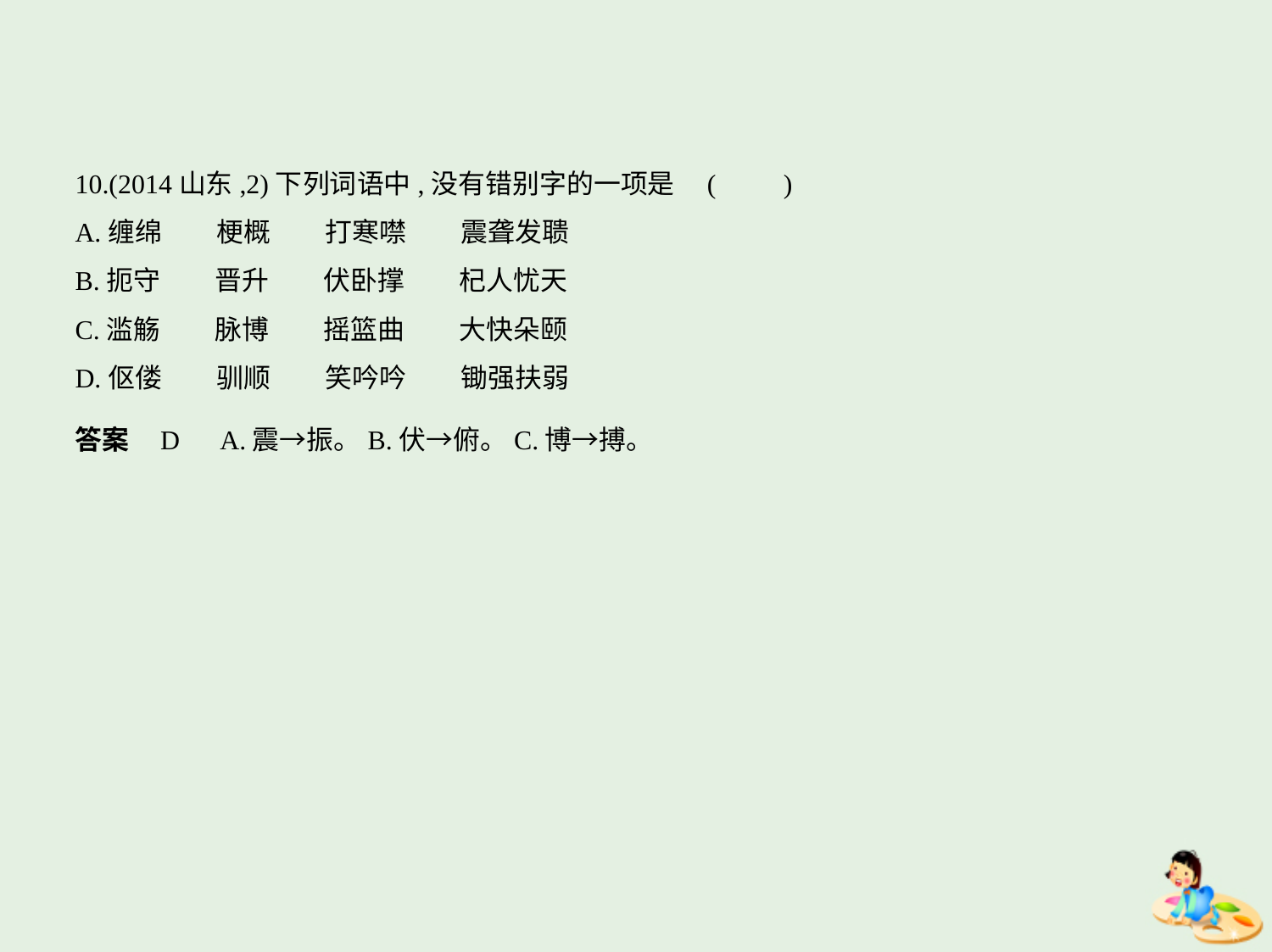

10.(2014山东,2)下列词语中,没有错别字的一项是 (　　)
A.缠绵　　梗概　　打寒噤　　震聋发聩
B.扼守　　晋升　　伏卧撑　　杞人忧天
C.滥觞　　脉博　　摇篮曲　　大快朵颐
D.伛偻　　驯顺　　笑吟吟　　锄强扶弱
答案    D　A.震→振。B.伏→俯。C.博→搏。